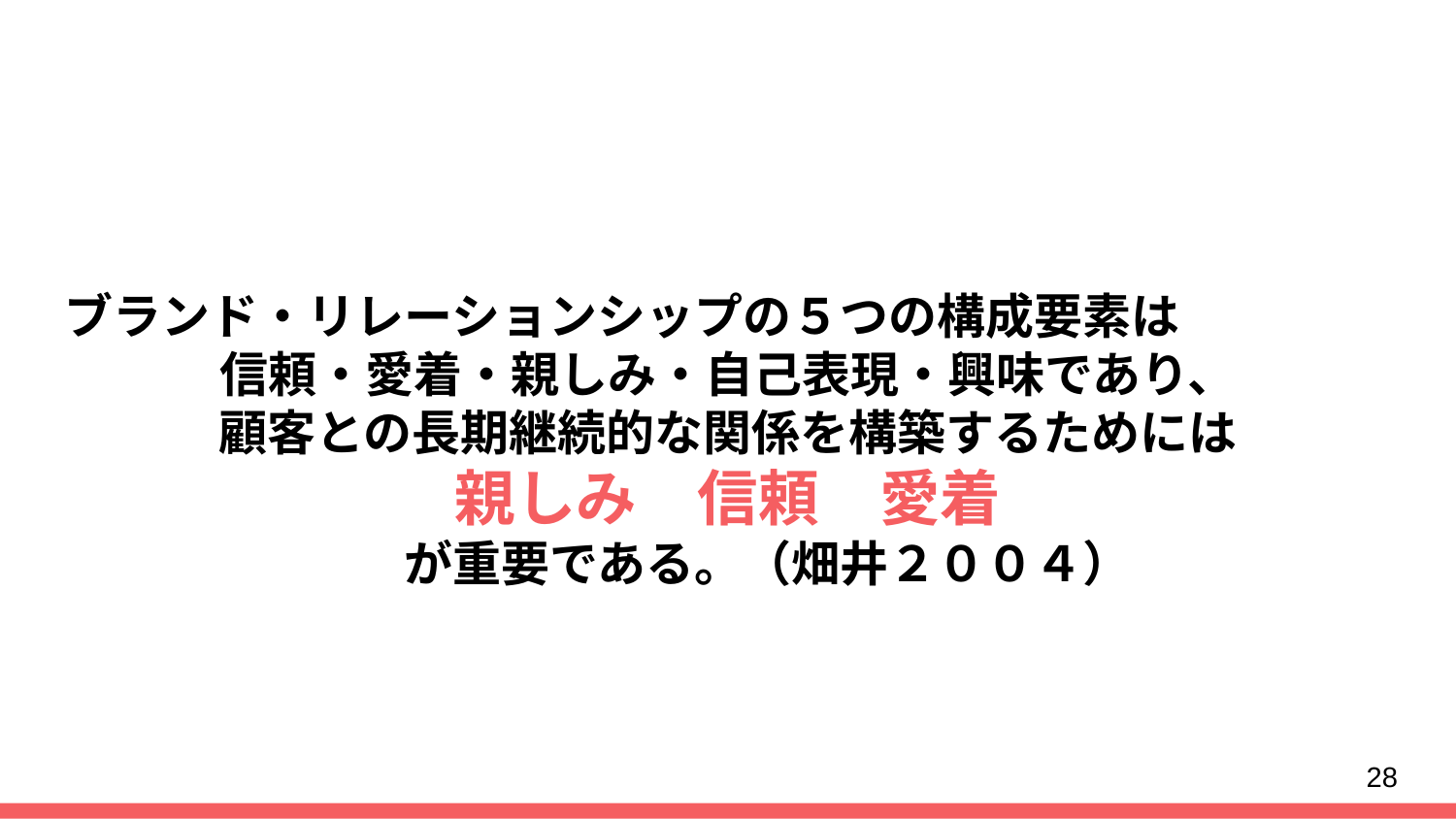

ブランド・リレーションシップの５つの構成要素は
信頼・愛着・親しみ・自己表現・興味であり、
顧客との長期継続的な関係を構築するためには
　親しみ　信頼　愛着
　　　　　　　が重要である。（畑井２００４）

28